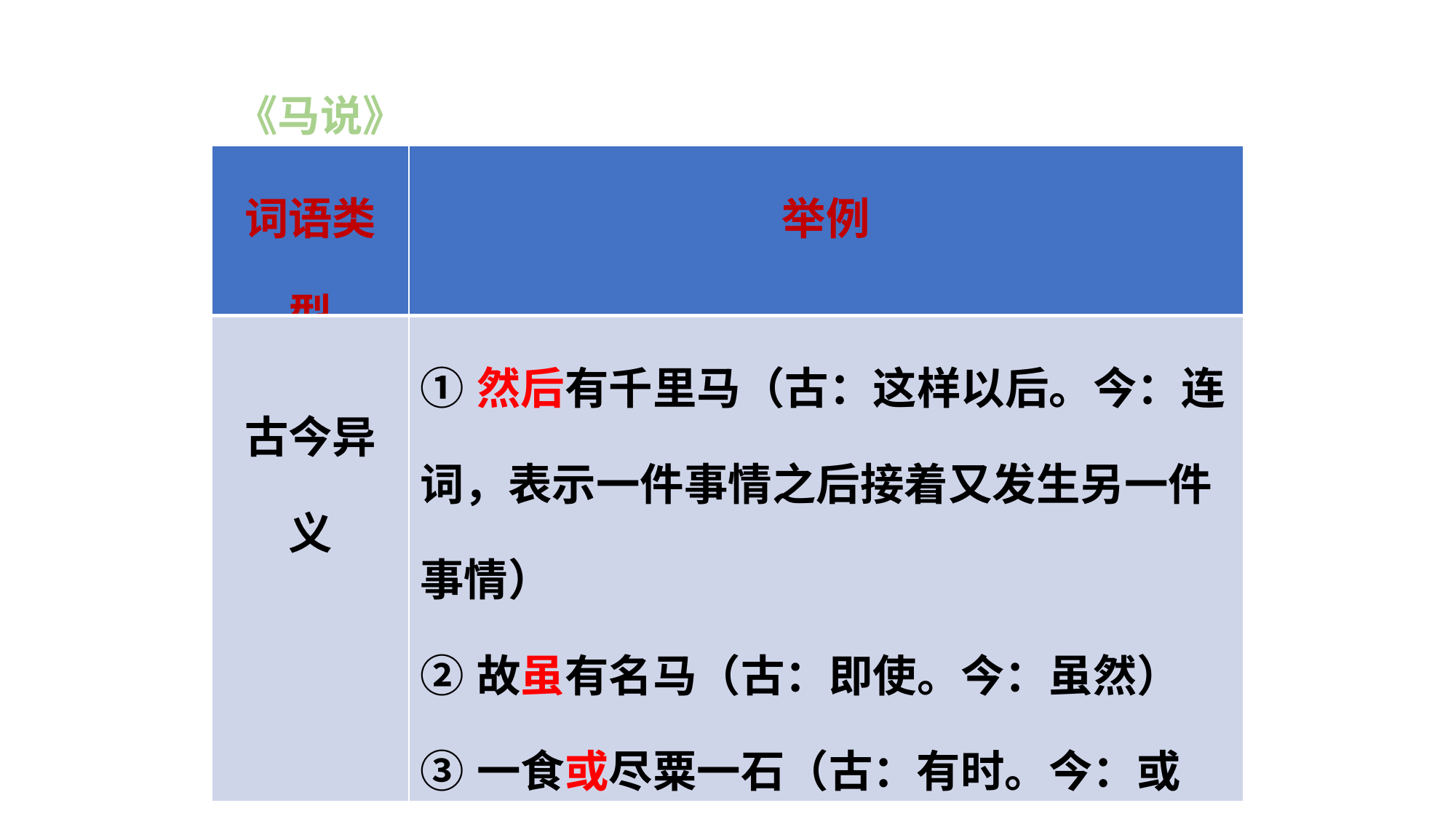

《马说》
| 词语类型 | 举例 |
| --- | --- |
| 古今异义 | ①然后有千里马（古：这样以后。今：连词，表示一件事情之后接着又发生另一件事情） ②故虽有名马（古：即使。今：虽然） ③一食或尽粟一石（古：有时。今：或者） |